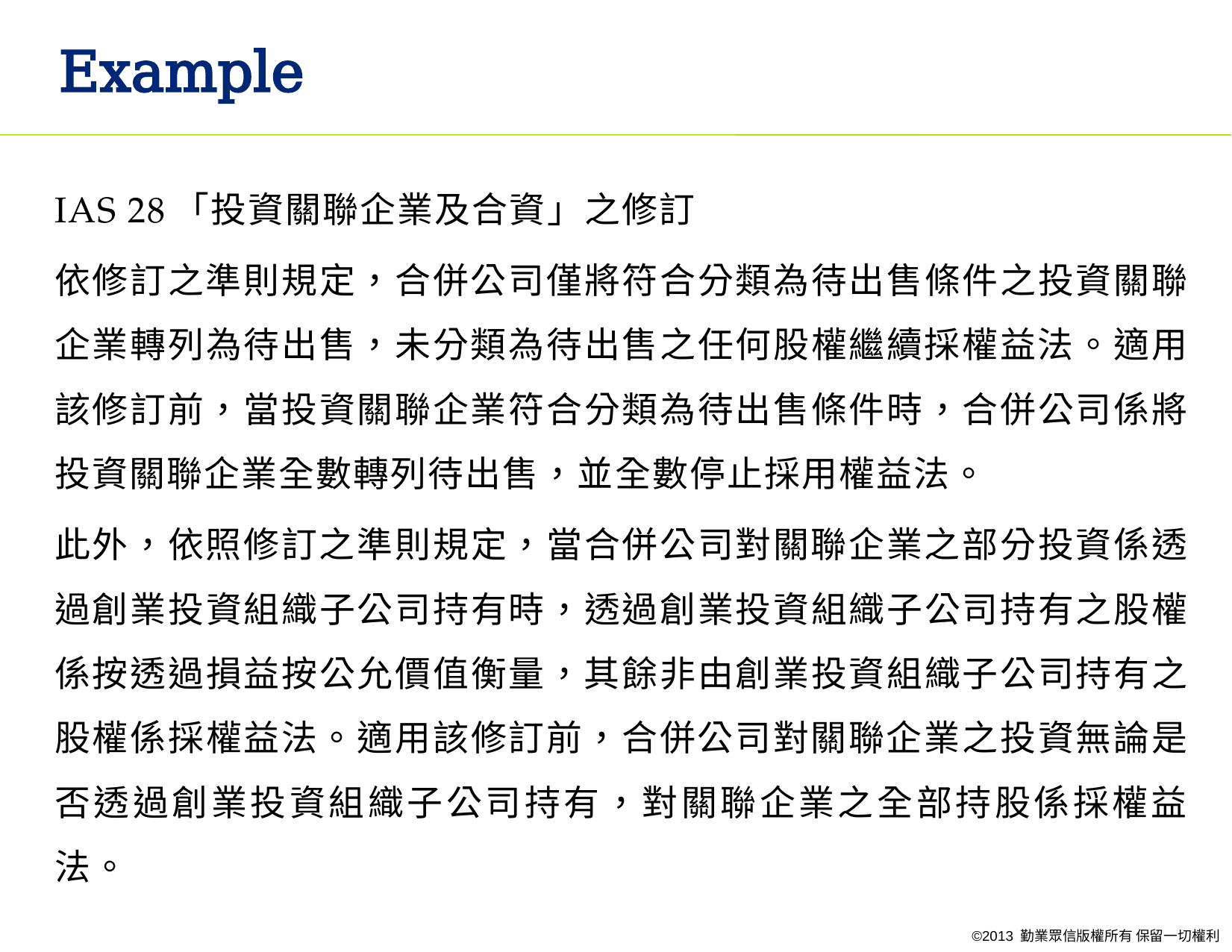

# Example
IAS 28「投資關聯企業及合資」之修訂
依修訂之準則規定，合併公司僅將符合分類為待出售條件之投資關聯企業轉列為待出售，未分類為待出售之任何股權繼續採權益法。適用該修訂前，當投資關聯企業符合分類為待出售條件時，合併公司係將投資關聯企業全數轉列待出售，並全數停止採用權益法。
此外，依照修訂之準則規定，當合併公司對關聯企業之部分投資係透過創業投資組織子公司持有時，透過創業投資組織子公司持有之股權係按透過損益按公允價值衡量，其餘非由創業投資組織子公司持有之股權係採權益法。適用該修訂前，合併公司對關聯企業之投資無論是否透過創業投資組織子公司持有，對關聯企業之全部持股係採權益法。